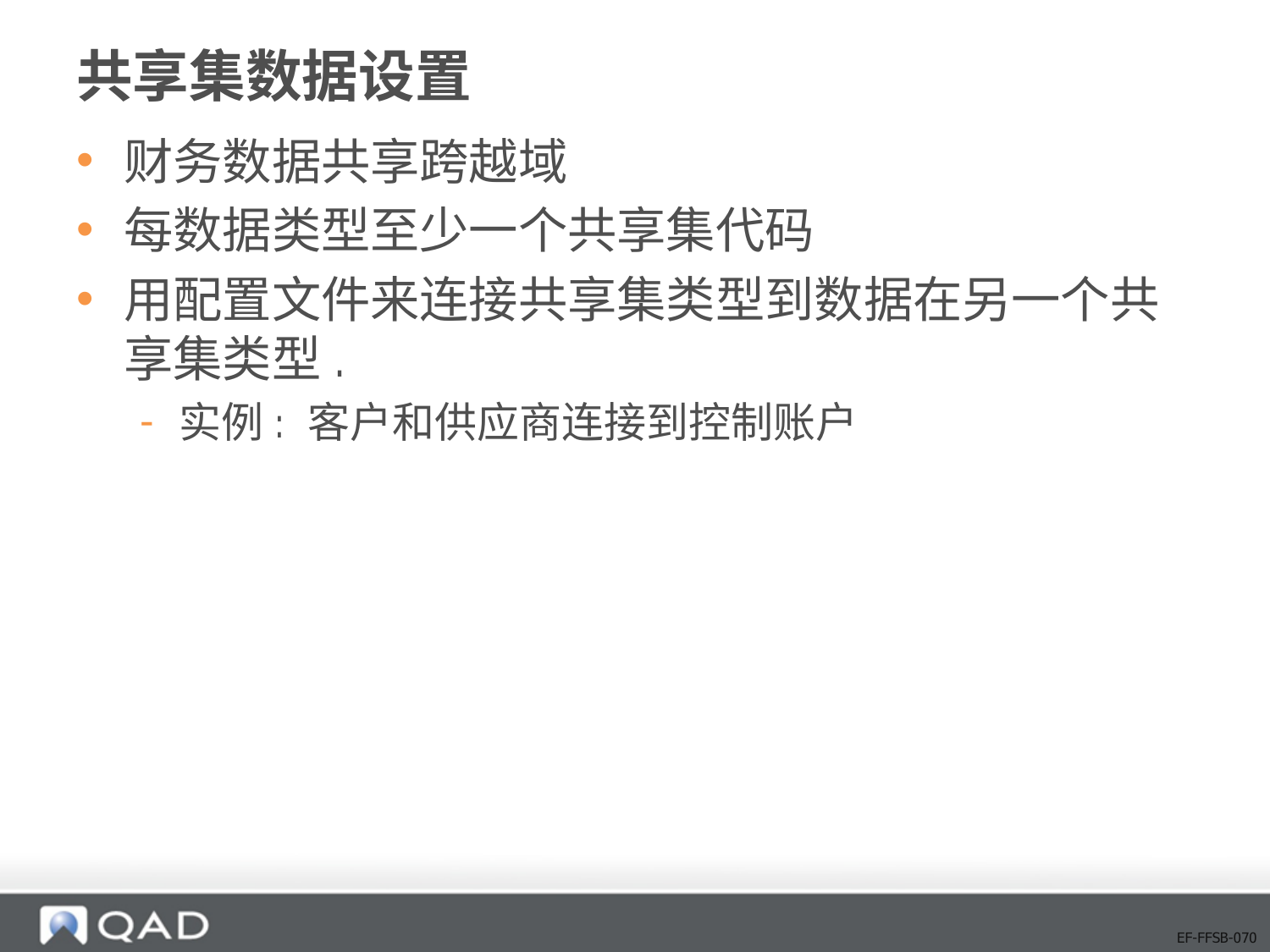

# 共享集数据设置
财务数据共享跨越域
每数据类型至少一个共享集代码
用配置文件来连接共享集类型到数据在另一个共享集类型.
实例: 客户和供应商连接到控制账户
EF-FFSB-070